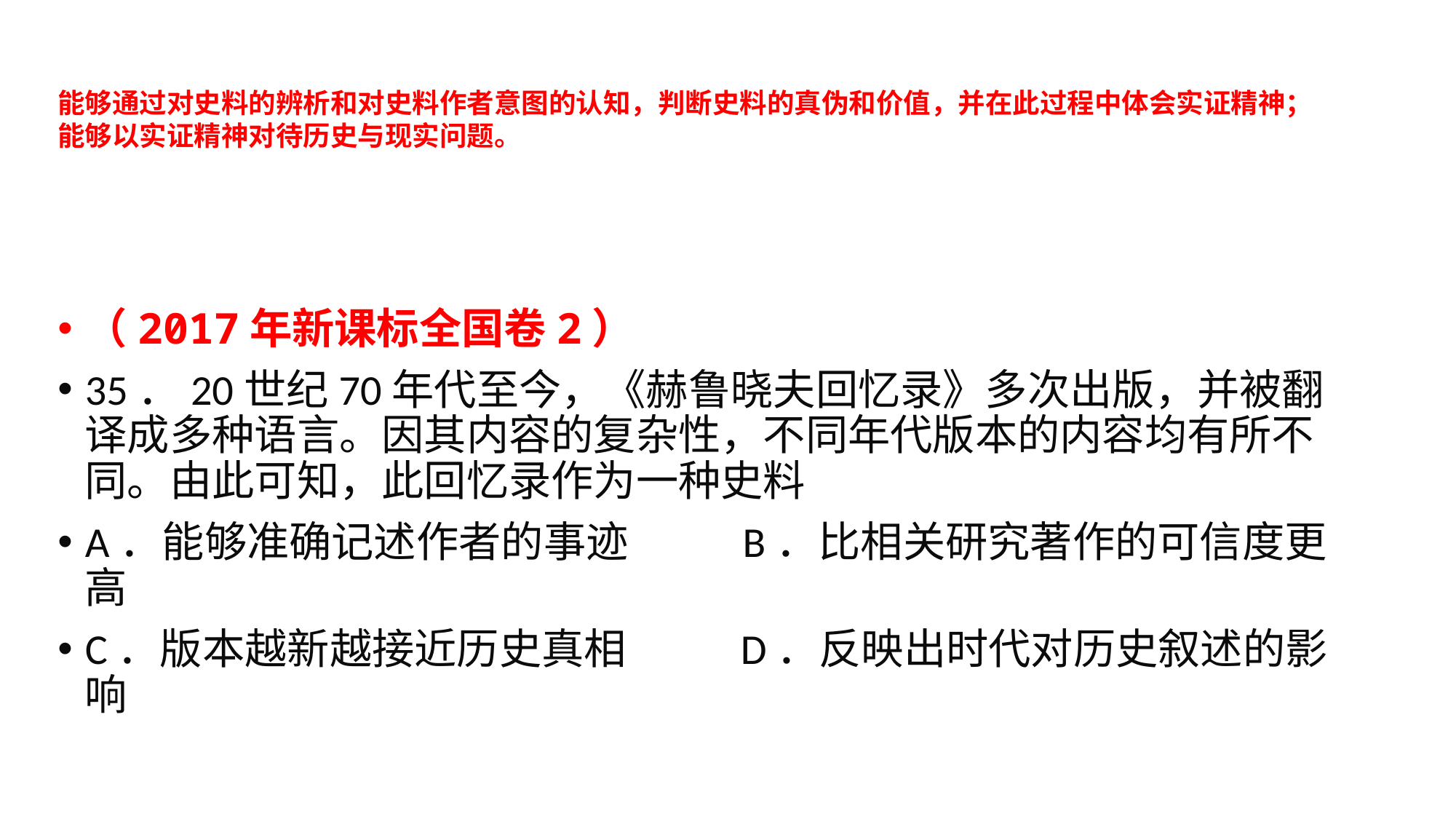

能够通过对史料的辨析和对史料作者意图的认知，判断史料的真伪和价值，并在此过程中体会实证精神；
能够以实证精神对待历史与现实问题。

（2017年新课标全国卷2）
35．20世纪70年代至今，《赫鲁晓夫回忆录》多次出版，并被翻译成多种语言。因其内容的复杂性，不同年代版本的内容均有所不同。由此可知，此回忆录作为一种史料
A．能够准确记述作者的事迹           B．比相关研究著作的可信度更高
C．版本越新越接近历史真相           D．反映出时代对历史叙述的影响